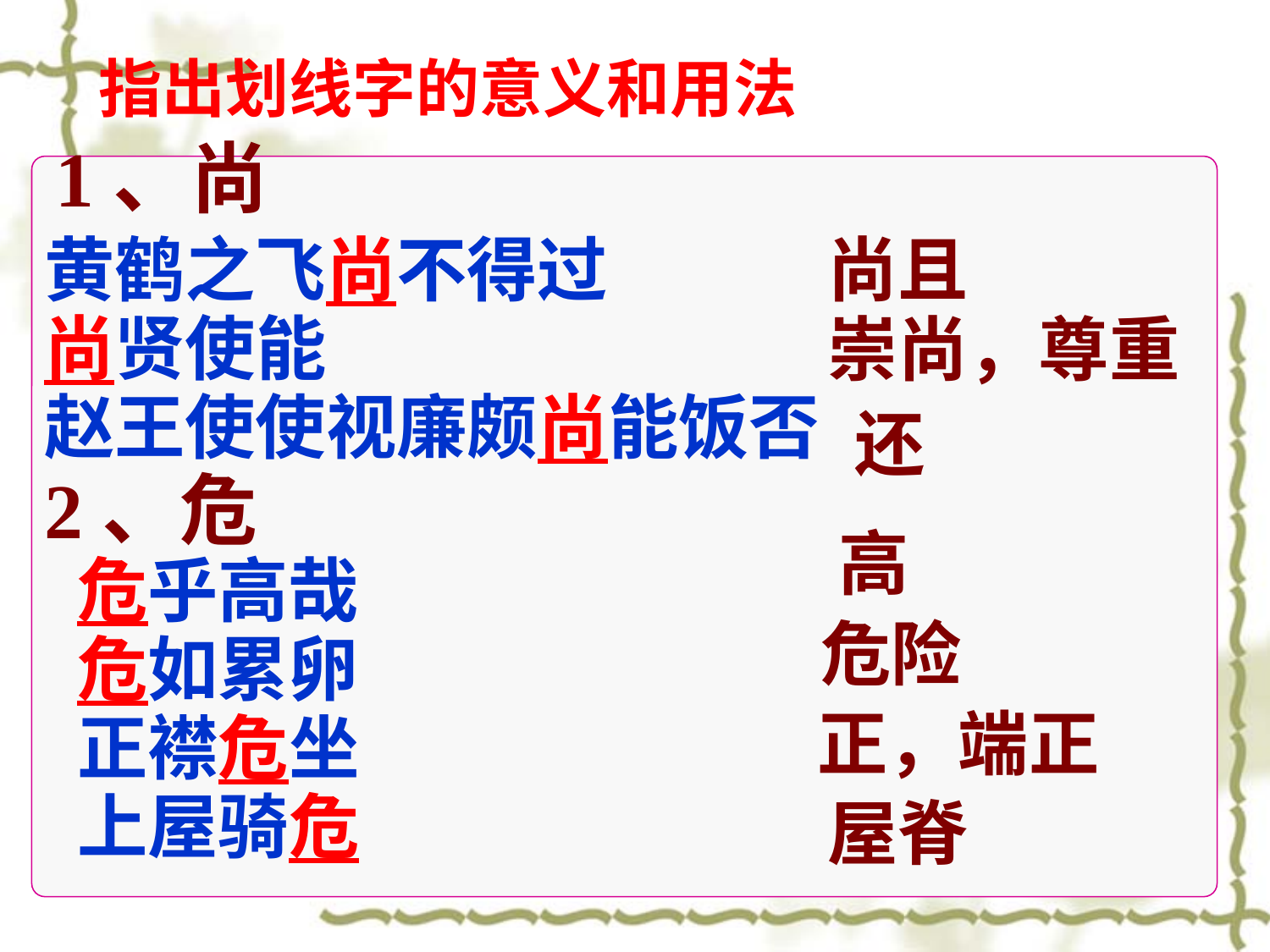

指出划线字的意义和用法
1、尚

黄鹤之飞尚不得过
尚贤使能
赵王使使视廉颇尚能饭否
尚且
崇尚，尊重
还
2、危
高
危乎高哉
危如累卵
正襟危坐
上屋骑危
危险
正，端正
屋脊